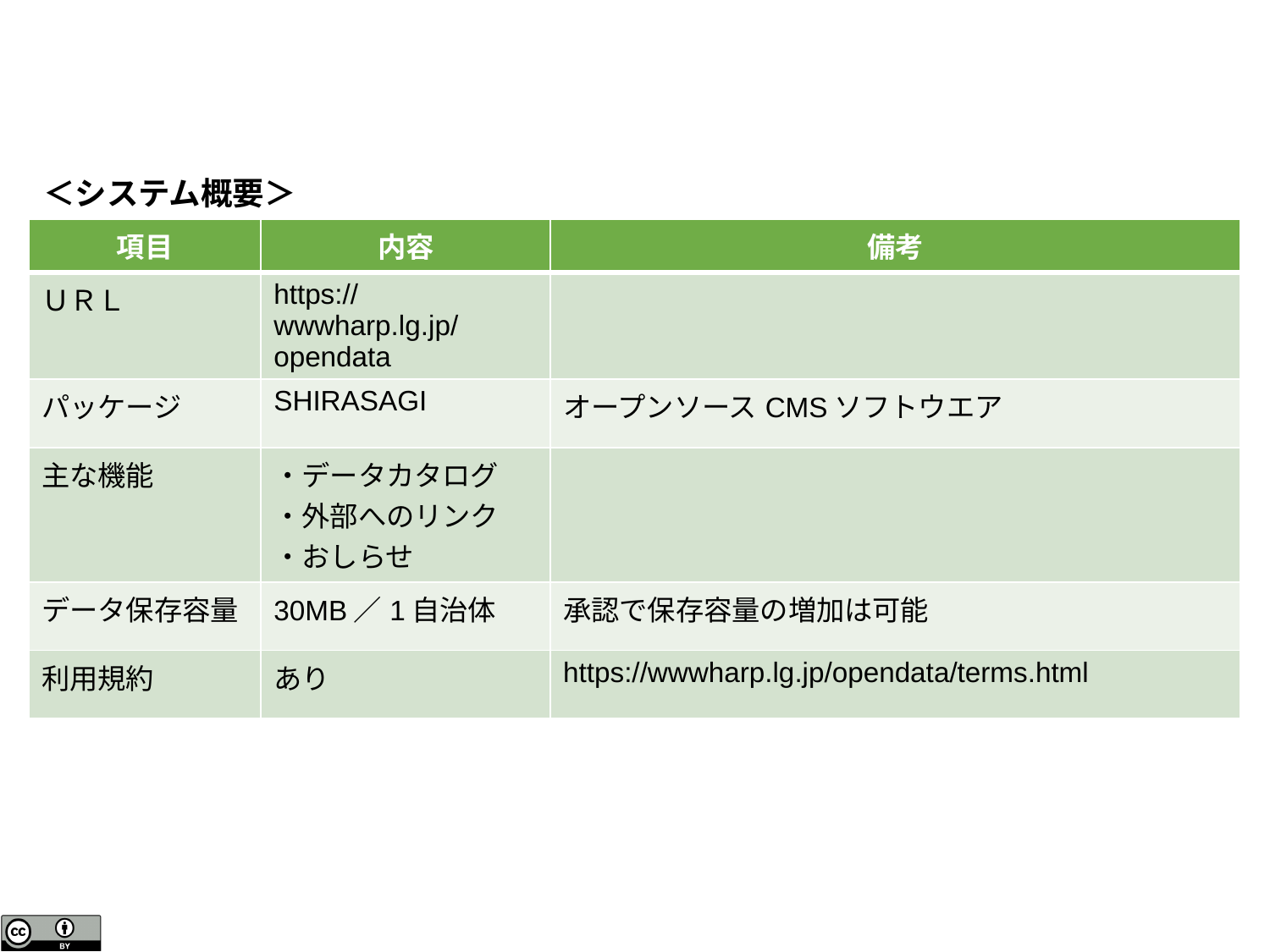

＜システム概要＞
| 項目 | 内容 | 備考 |
| --- | --- | --- |
| ＵＲＬ | https://wwwharp.lg.jp/opendata |  |
| パッケージ | SHIRASAGI | オープンソースCMSソフトウエア |
| 主な機能 | ・データカタログ ・外部へのリンク ・おしらせ |  |
| データ保存容量 | 30MB／1自治体 | 承認で保存容量の増加は可能 |
| 利用規約 | あり | https://wwwharp.lg.jp/opendata/terms.html |